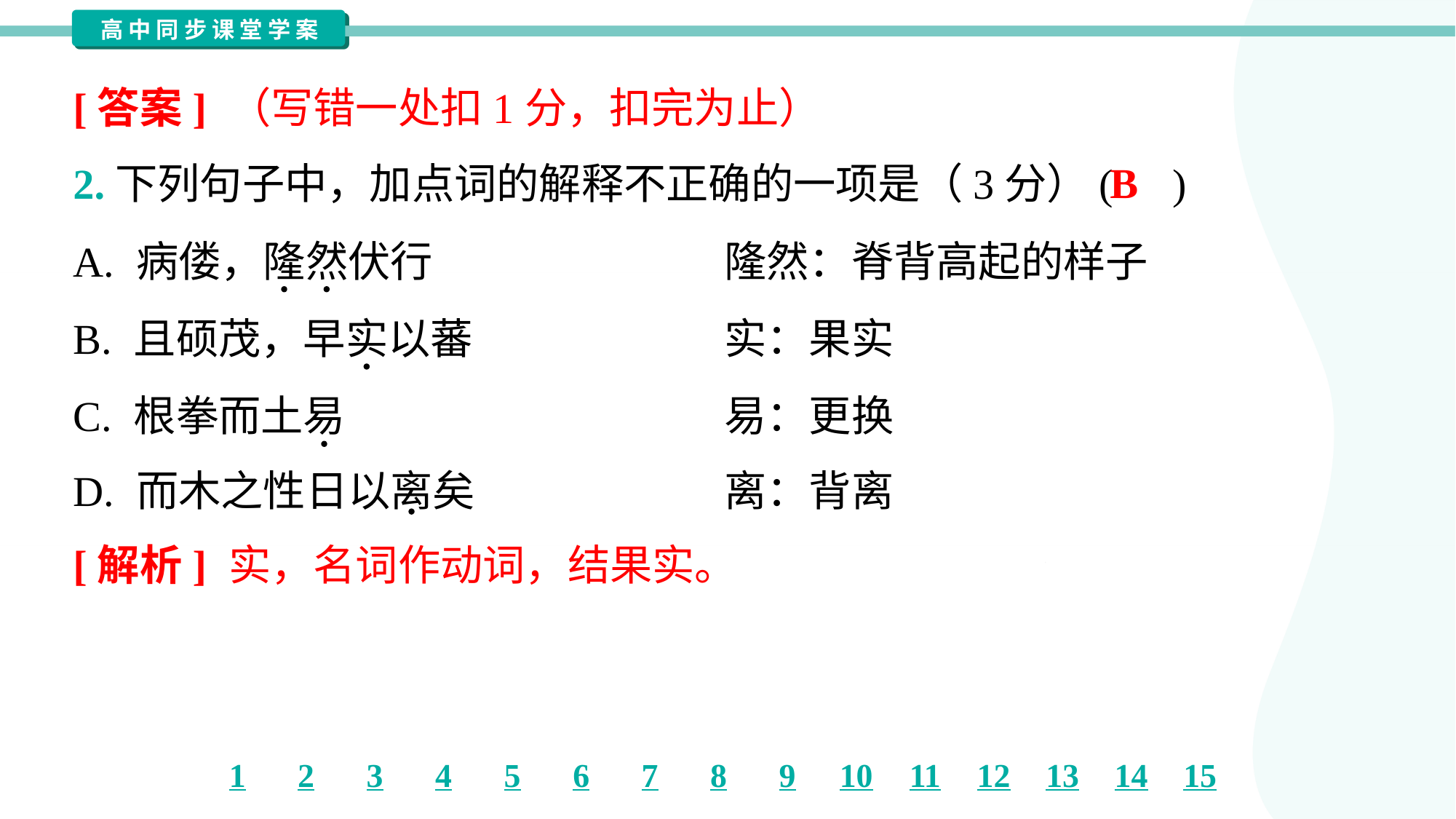

[答案] （写错一处扣1分，扣完为止）
B
2.下列句子中，加点词的解释不正确的一项是（3分）(     )
A. 病偻，隆然伏行	隆然：脊背高起的样子
B. 且硕茂，早实以蕃	实：果实
C. 根拳而土易	易：更换
D. 而木之性日以离矣	离：背离

[解析] 实，名词作动词，结果实。